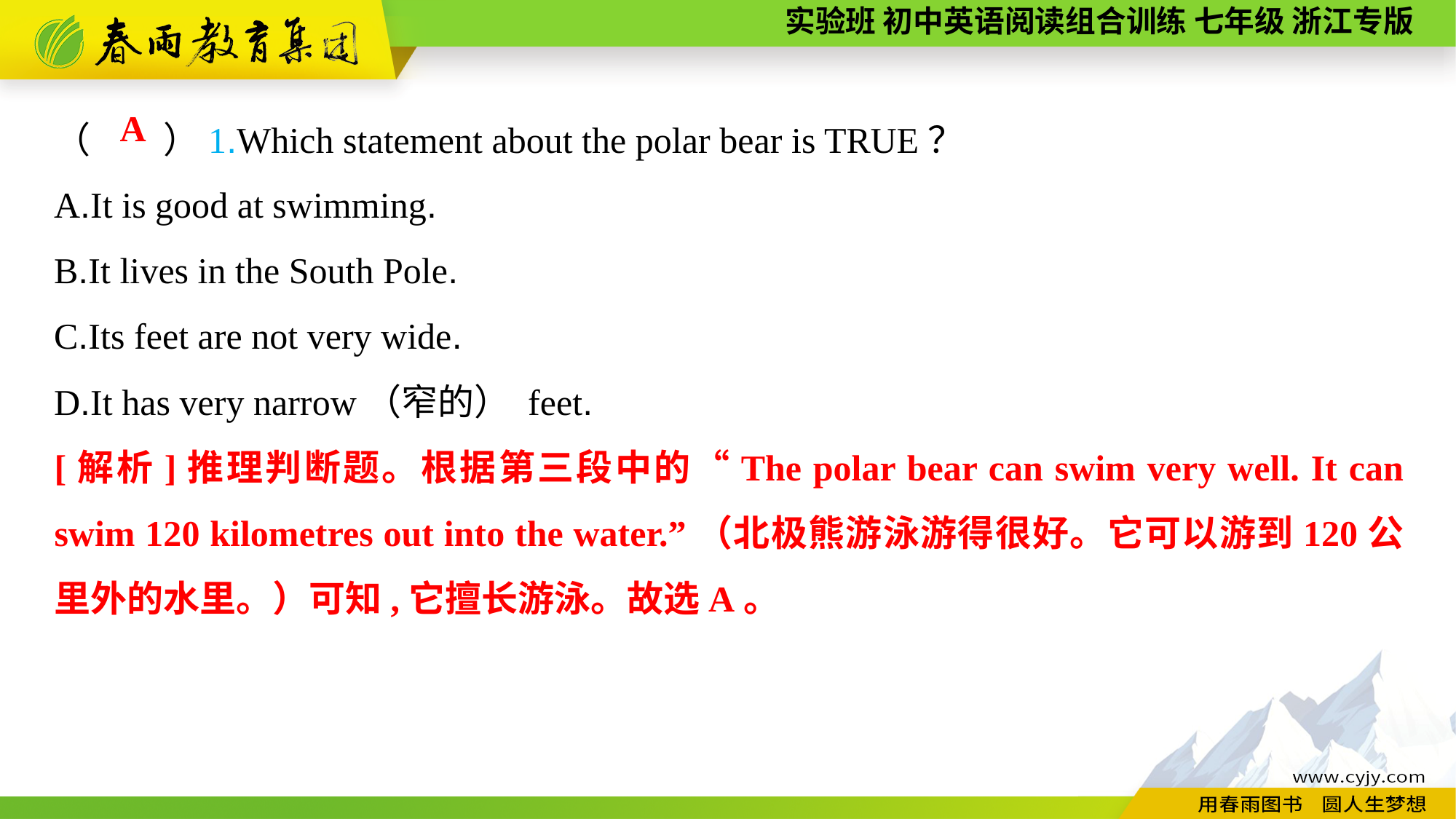

（　　）1.Which statement about the polar bear is TRUE？
A.It is good at swimming.
B.It lives in the South Pole.
C.Its feet are not very wide.
D.It has very narrow（窄的） feet.
A
[解析]推理判断题。根据第三段中的“The polar bear can swim very well. It can swim 120 kilometres out into the water.”（北极熊游泳游得很好。它可以游到120公里外的水里。）可知,它擅长游泳。故选A。